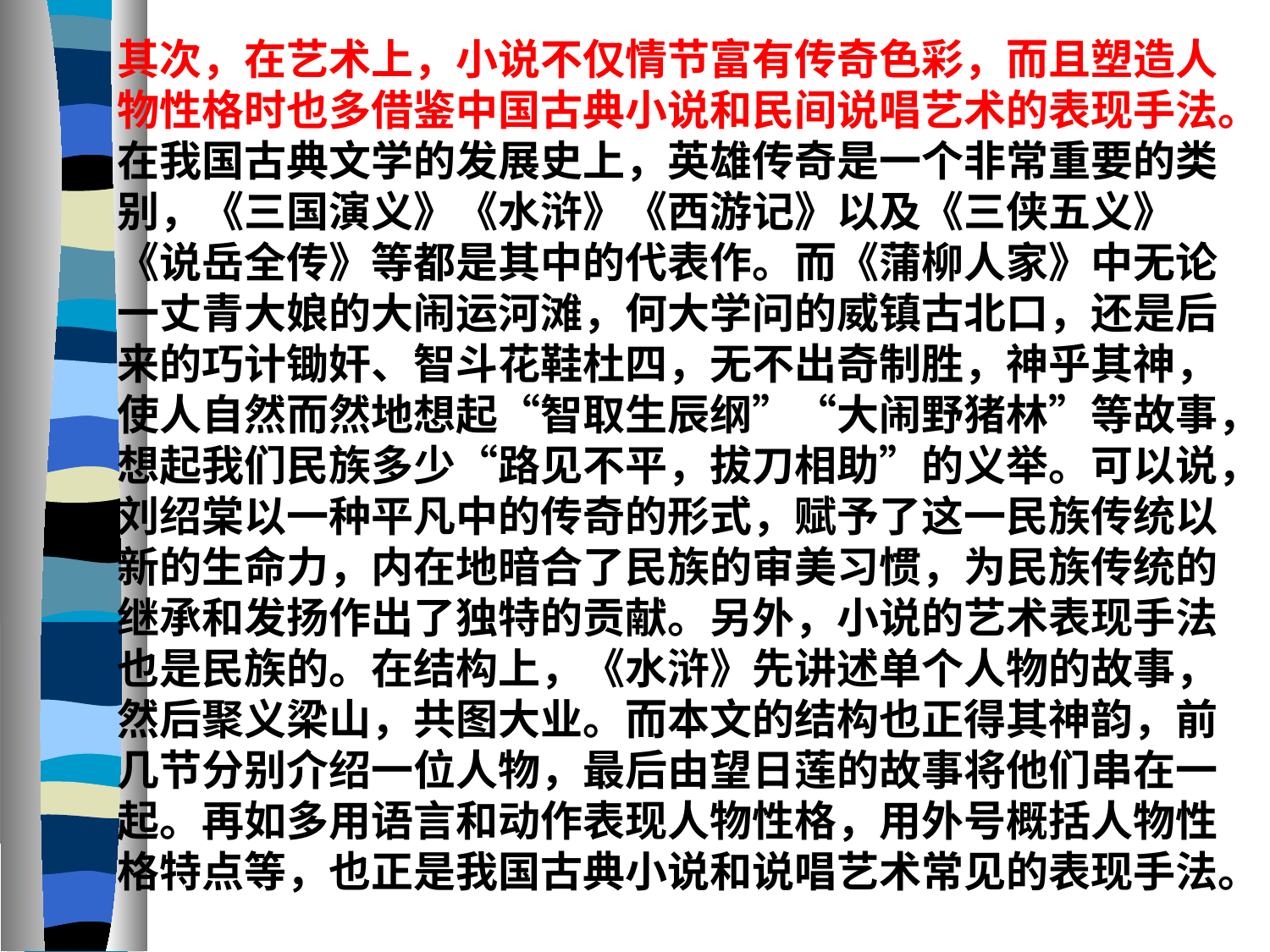

其次，在艺术上，小说不仅情节富有传奇色彩，而且塑造人物性格时也多借鉴中国古典小说和民间说唱艺术的表现手法。在我国古典文学的发展史上，英雄传奇是一个非常重要的类别，《三国演义》《水浒》《西游记》以及《三侠五义》《说岳全传》等都是其中的代表作。而《蒲柳人家》中无论一丈青大娘的大闹运河滩，何大学问的威镇古北口，还是后来的巧计锄奸、智斗花鞋杜四，无不出奇制胜，神乎其神，使人自然而然地想起“智取生辰纲”“大闹野猪林”等故事，想起我们民族多少“路见不平，拔刀相助”的义举。可以说，刘绍棠以一种平凡中的传奇的形式，赋予了这一民族传统以新的生命力，内在地暗合了民族的审美习惯，为民族传统的继承和发扬作出了独特的贡献。另外，小说的艺术表现手法也是民族的。在结构上，《水浒》先讲述单个人物的故事，然后聚义梁山，共图大业。而本文的结构也正得其神韵，前几节分别介绍一位人物，最后由望日莲的故事将他们串在一起。再如多用语言和动作表现人物性格，用外号概括人物性格特点等，也正是我国古典小说和说唱艺术常见的表现手法。